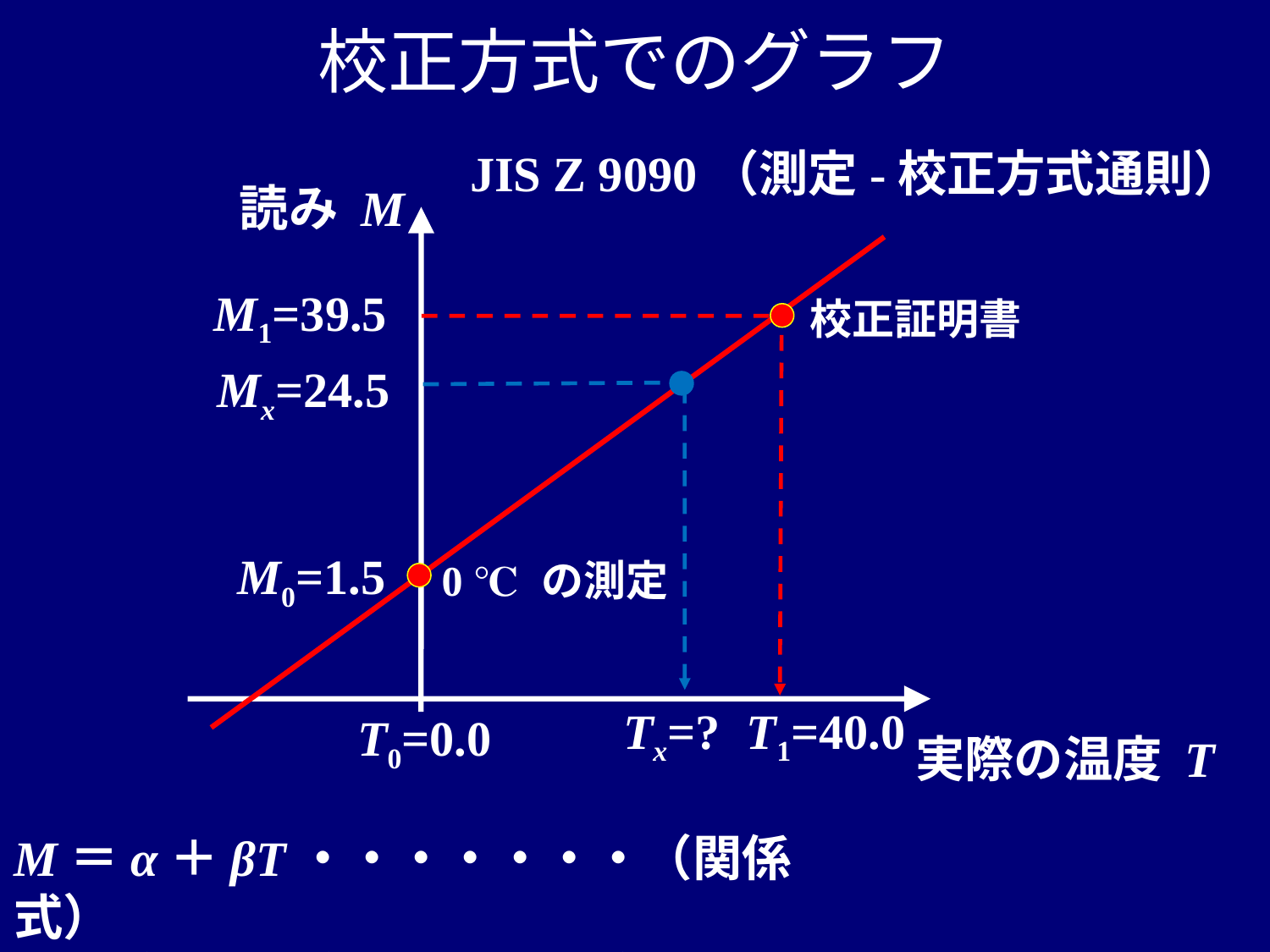

校正方式でのグラフ

JIS Z 9090（測定-校正方式通則）
読み M

M1=39.5
校正証明書

Mx=24.5

M0=1.5
0 ℃ の測定

Tx=?
T1=40.0

T0=0.0
実際の温度 T
M＝α＋βT・・・・・・・（関係式）
T＝（M－α）／β ・・（校正式）